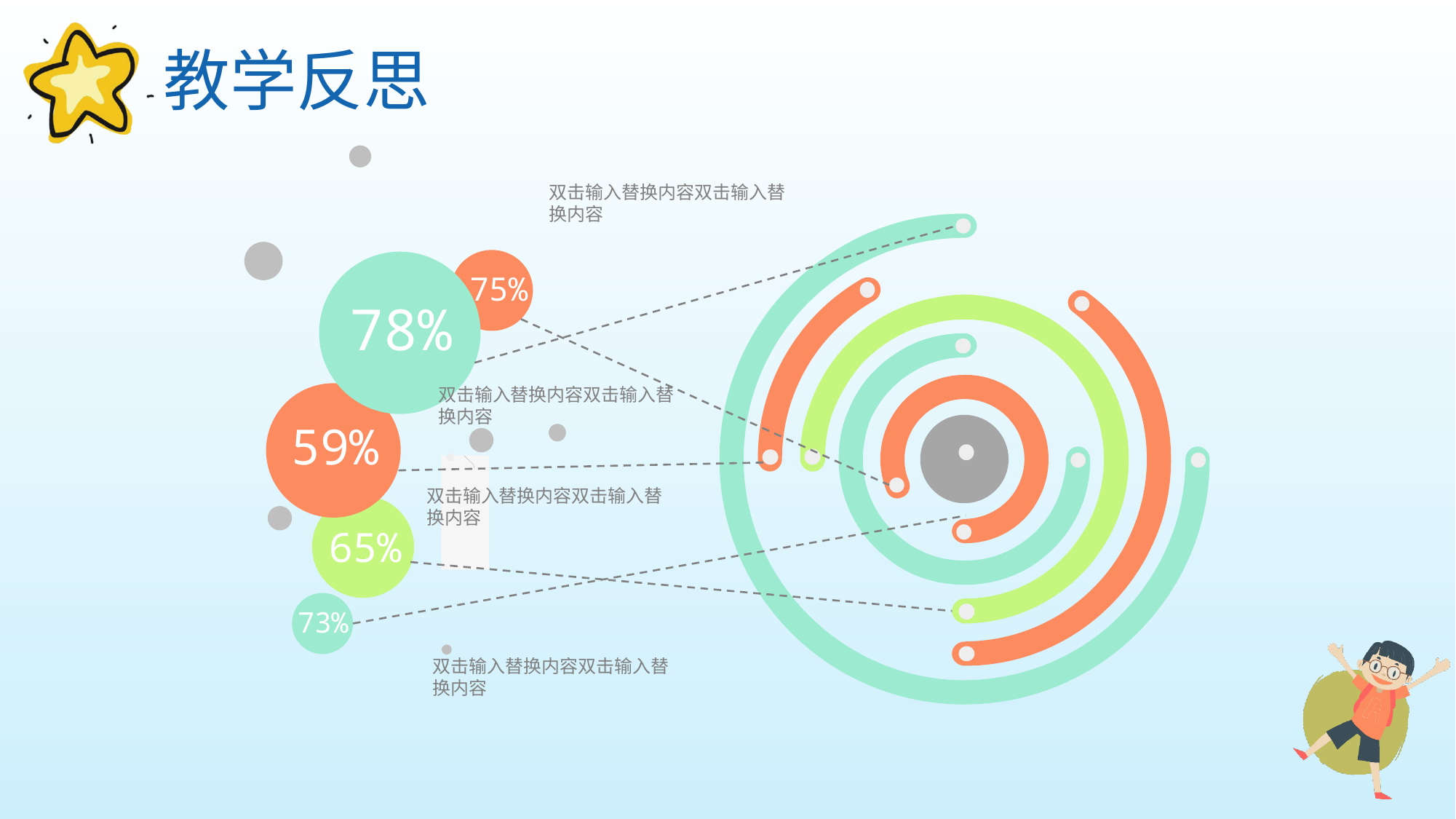

教学反思

双击输入替换内容双击输入替换内容

75%

78%

双击输入替换内容双击输入替换内容

59%

双击输入替换内容双击输入替换内容

65%

73%

双击输入替换内容双击输入替换内容